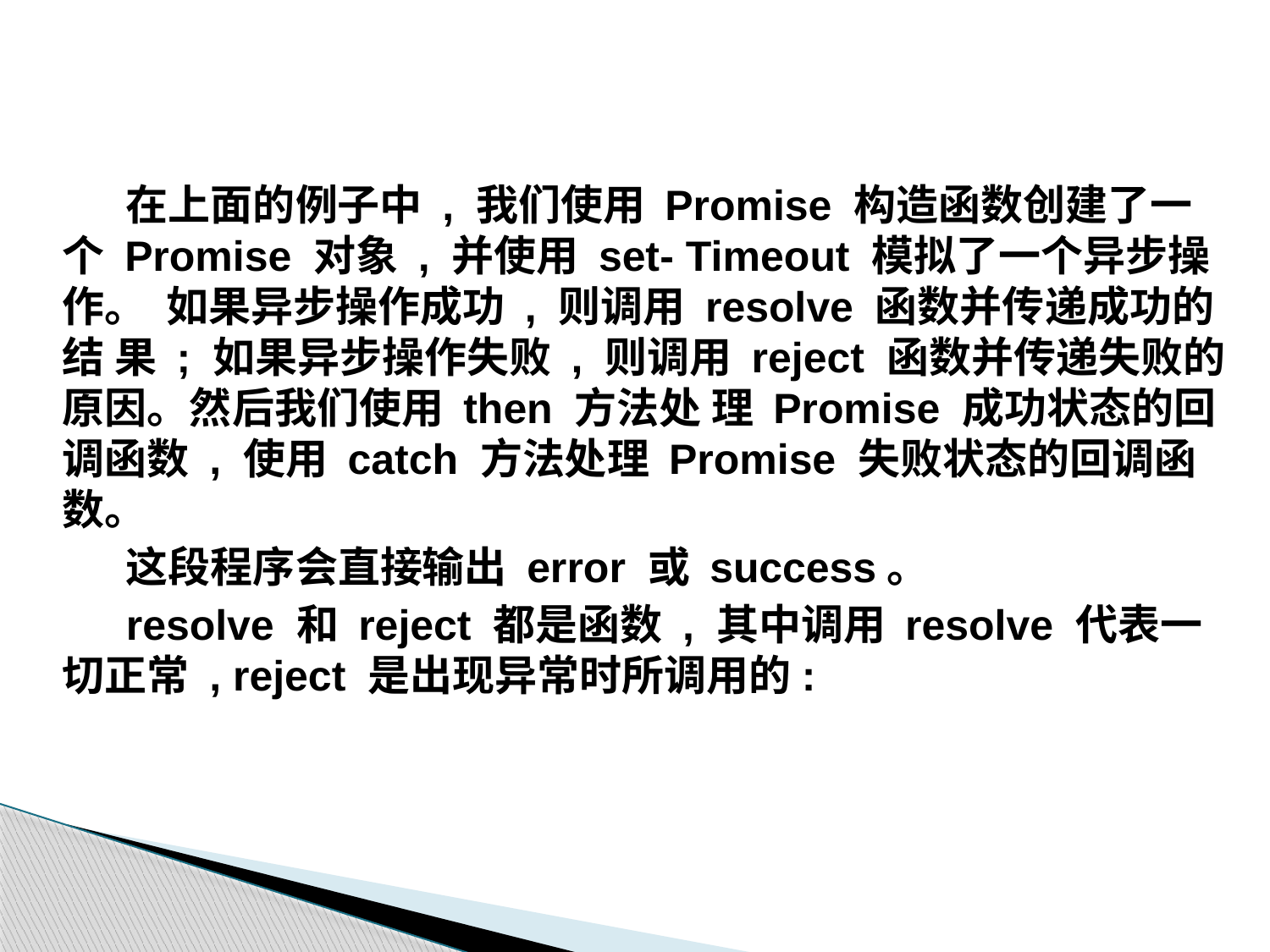

在上面的例子中 , 我们使用 Promise 构造函数创建了一个 Promise 对象 , 并使用 set- Timeout 模拟了一个异步操作。  如果异步操作成功 , 则调用 resolve 函数并传递成功的结 果 ; 如果异步操作失败 , 则调用 reject 函数并传递失败的原因。然后我们使用 then 方法处 理 Promise 成功状态的回调函数 , 使用 catch 方法处理 Promise 失败状态的回调函数。
这段程序会直接输出 error 或 success。
resolve 和 reject 都是函数 , 其中调用 resolve 代表一切正常 , reject 是出现异常时所调用的: